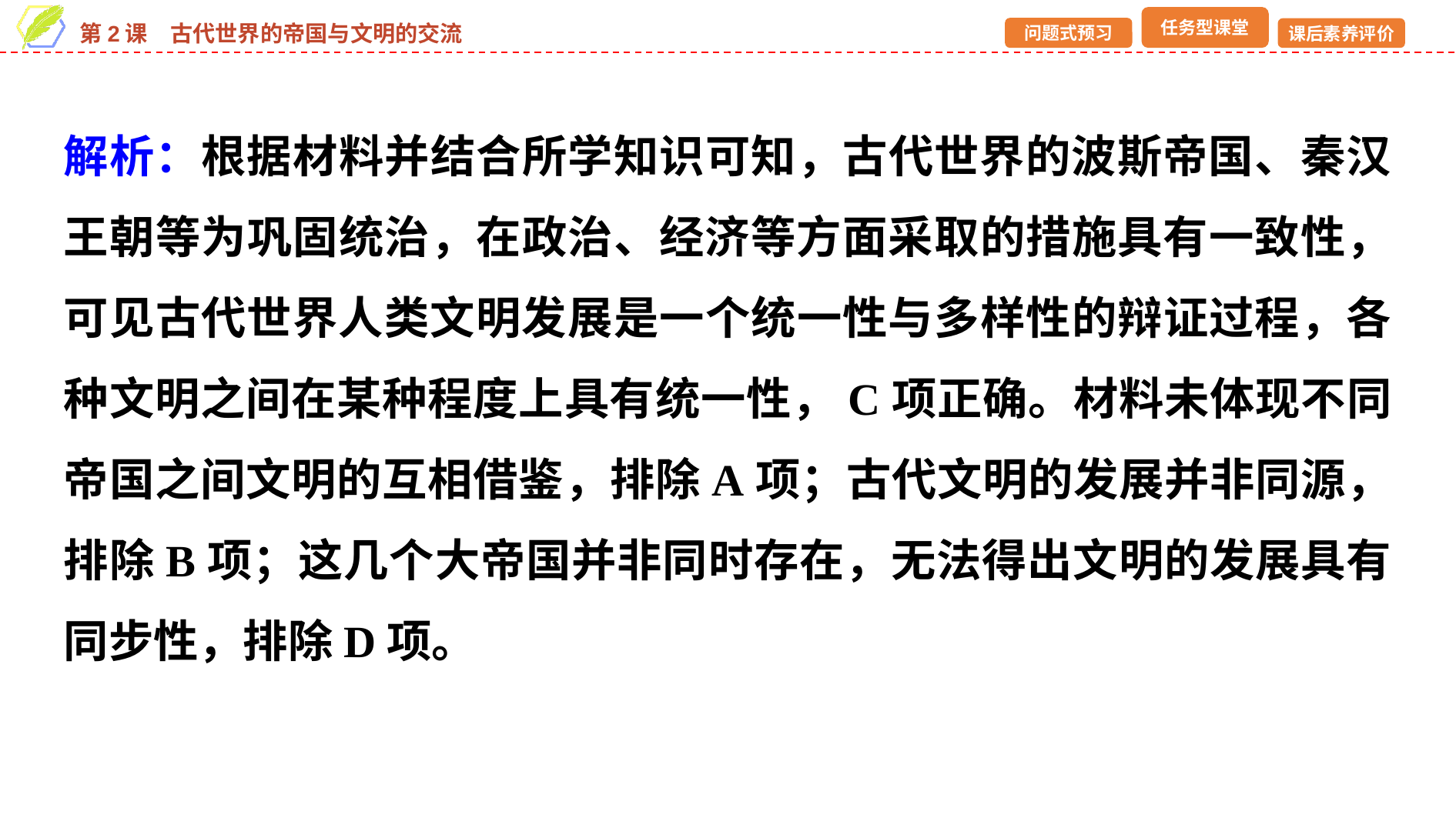

解析：根据材料并结合所学知识可知，古代世界的波斯帝国、秦汉王朝等为巩固统治，在政治、经济等方面采取的措施具有一致性，可见古代世界人类文明发展是一个统一性与多样性的辩证过程，各种文明之间在某种程度上具有统一性，C项正确。材料未体现不同帝国之间文明的互相借鉴，排除A项；古代文明的发展并非同源，排除B项；这几个大帝国并非同时存在，无法得出文明的发展具有同步性，排除D项。